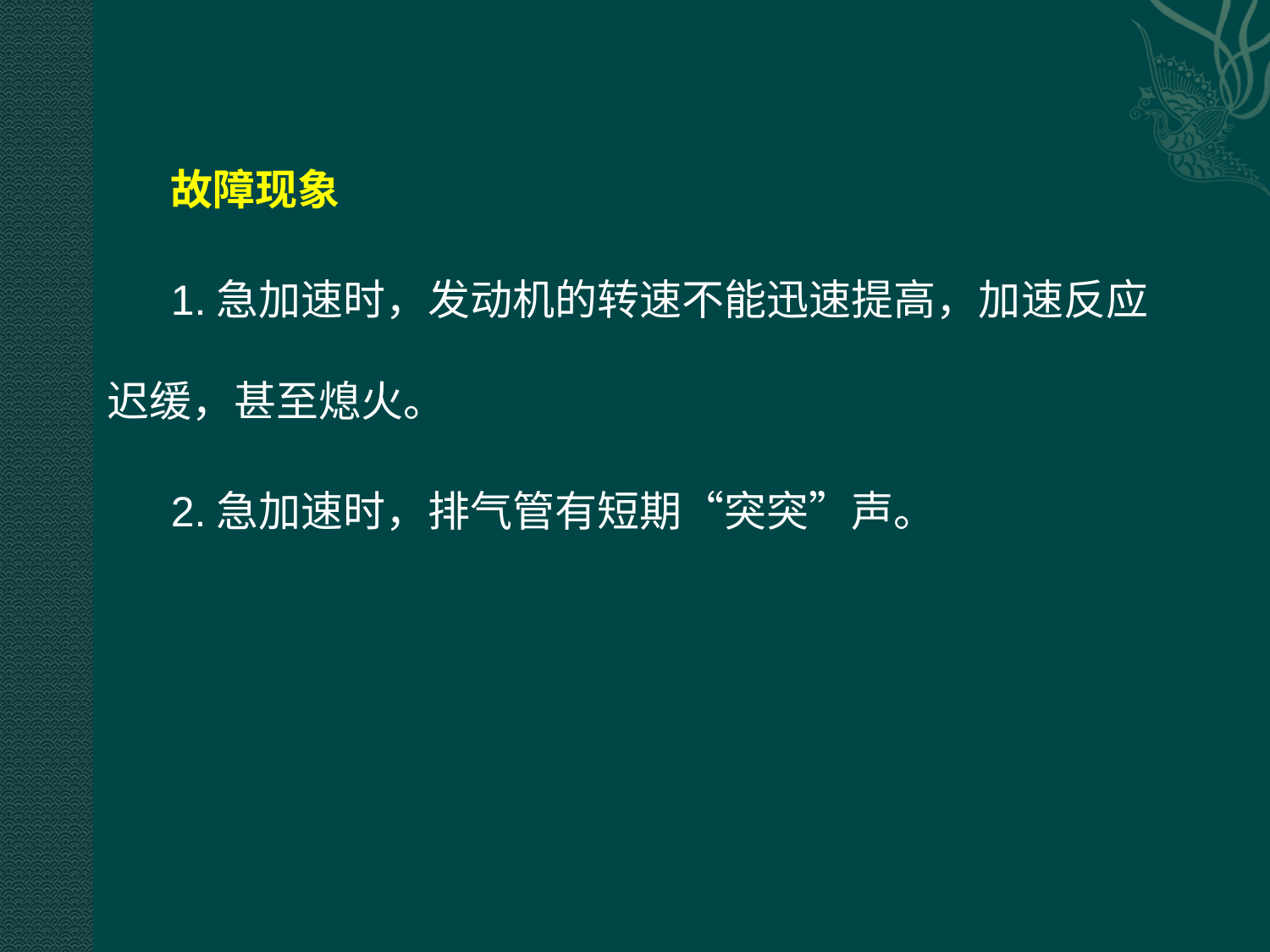

故障现象
1.急加速时，发动机的转速不能迅速提高，加速反应迟缓，甚至熄火。
2.急加速时，排气管有短期“突突”声。